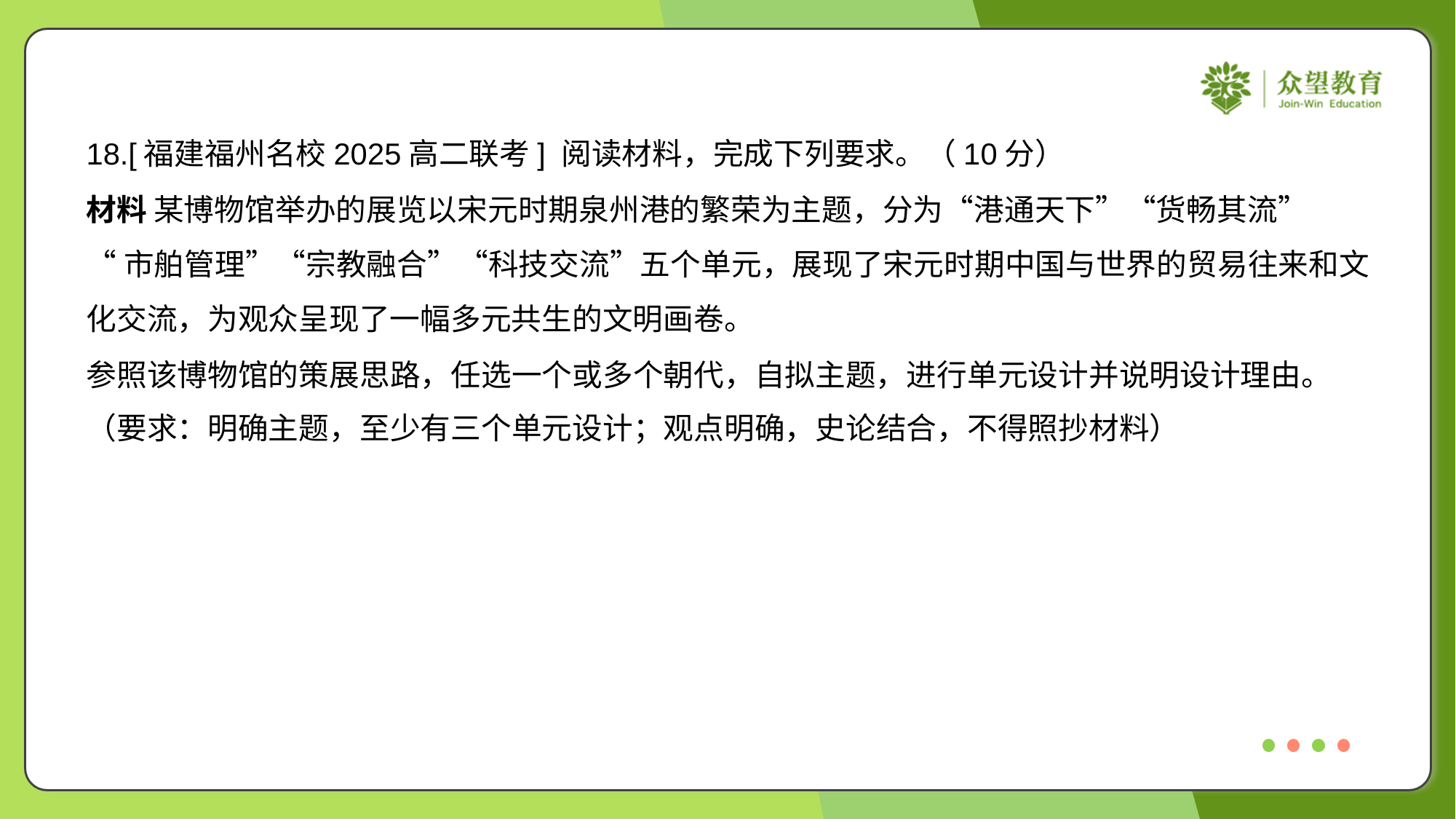

18.[福建福州名校2025高二联考] 阅读材料，完成下列要求。（10分）
材料 某博物馆举办的展览以宋元时期泉州港的繁荣为主题，分为“港通天下”“货畅其流”
“市舶管理”“宗教融合”“科技交流”五个单元，展现了宋元时期中国与世界的贸易往来和文
化交流，为观众呈现了一幅多元共生的文明画卷。
参照该博物馆的策展思路，任选一个或多个朝代，自拟主题，进行单元设计并说明设计理由。
（要求：明确主题，至少有三个单元设计；观点明确，史论结合，不得照抄材料）